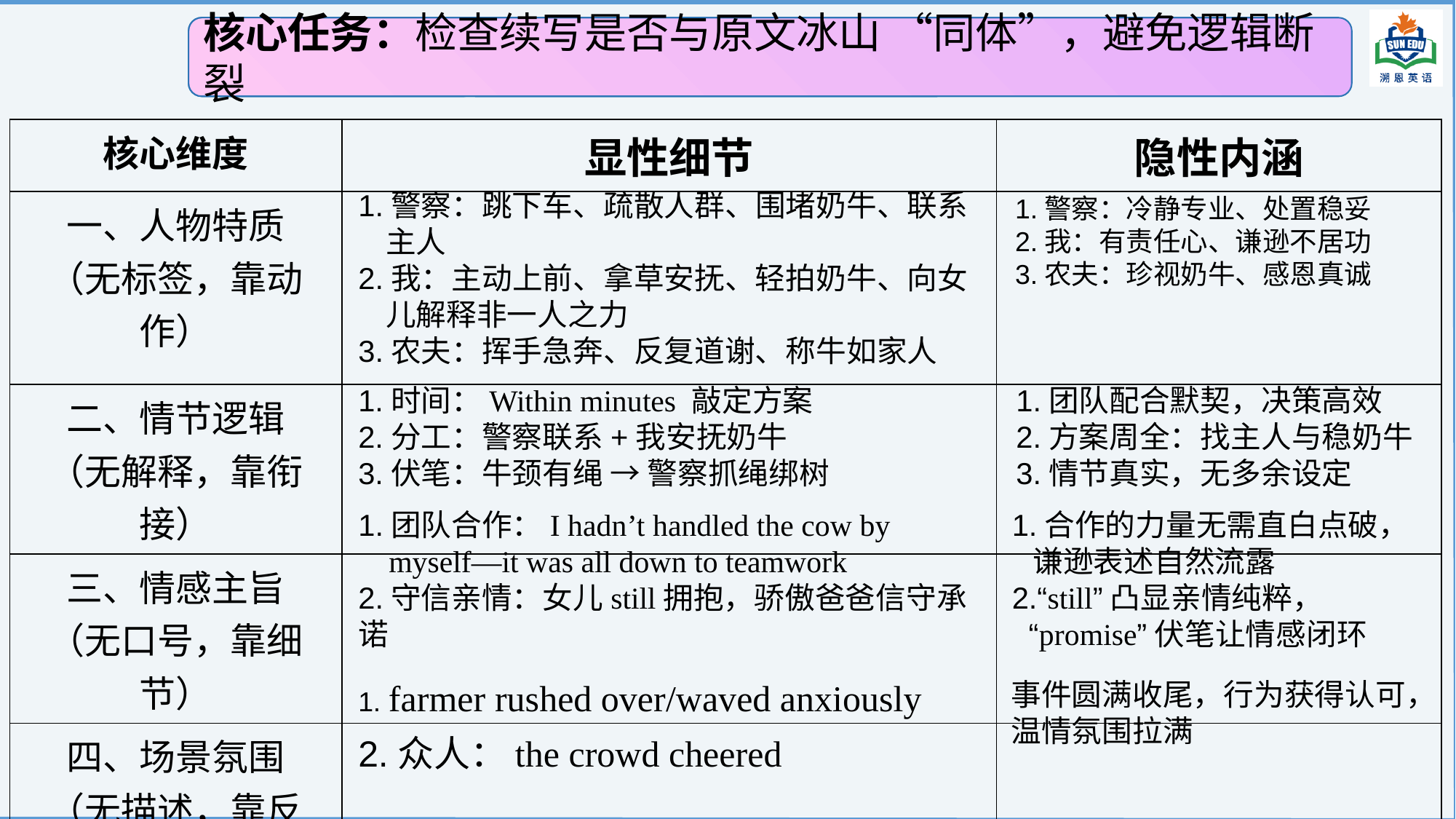

续写自查
核心任务：检查续写是否与原文冰山 “同体”，避免逻辑断裂
验证冰山完整性
| 核心维度 | 显性细节 | 隐性内涵 |
| --- | --- | --- |
| 一、人物特质 （无标签，靠动作） |  |  |
| 二、情节逻辑 （无解释，靠衔接） |  |  |
| 三、情感主旨 （无口号，靠细节） |  |  |
| 四、场景氛围 （无描述，靠反应） |  |  |
1.警察：跳下车、疏散人群、围堵奶牛、联系
   主人
2.我：主动上前、拿草安抚、轻拍奶牛、向女
   儿解释非一人之力
3.农夫：挥手急奔、反复道谢、称牛如家人
1.警察：冷静专业、处置稳妥
2.我：有责任心、谦逊不居功
3.农夫：珍视奶牛、感恩真诚
1.时间：Within minutes 敲定方案
2.分工：警察联系+我安抚奶牛
3.伏笔：牛颈有绳 → 警察抓绳绑树
1.团队配合默契，决策高效
2.方案周全：找主人与稳奶牛
3.情节真实，无多余设定
1.团队合作：I hadn’t handled the cow by
    myself—it was all down to teamwork
2.守信亲情：女儿still拥抱，骄傲爸爸信守承诺
1.合作的力量无需直白点破，
  谦逊表述自然流露
2.“still”凸显亲情纯粹，
  “promise”伏笔让情感闭环
1. farmer rushed over/waved anxiously
事件圆满收尾，行为获得认可，温情氛围拉满
2.众人：the crowd cheered